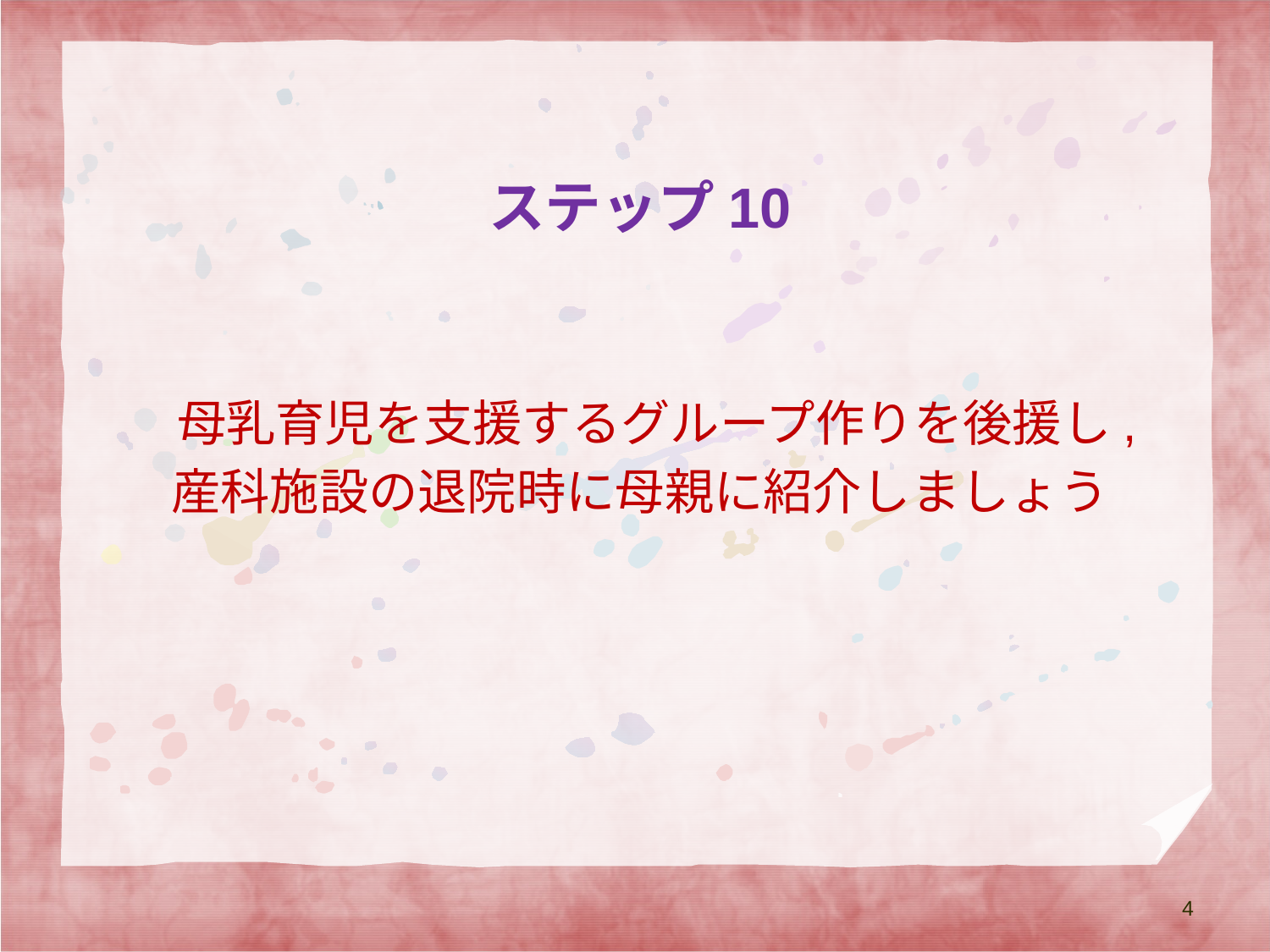

# ステップ10

  母乳育児を支援するグループ作りを後援し,
産科施設の退院時に母親に紹介しましょう

4